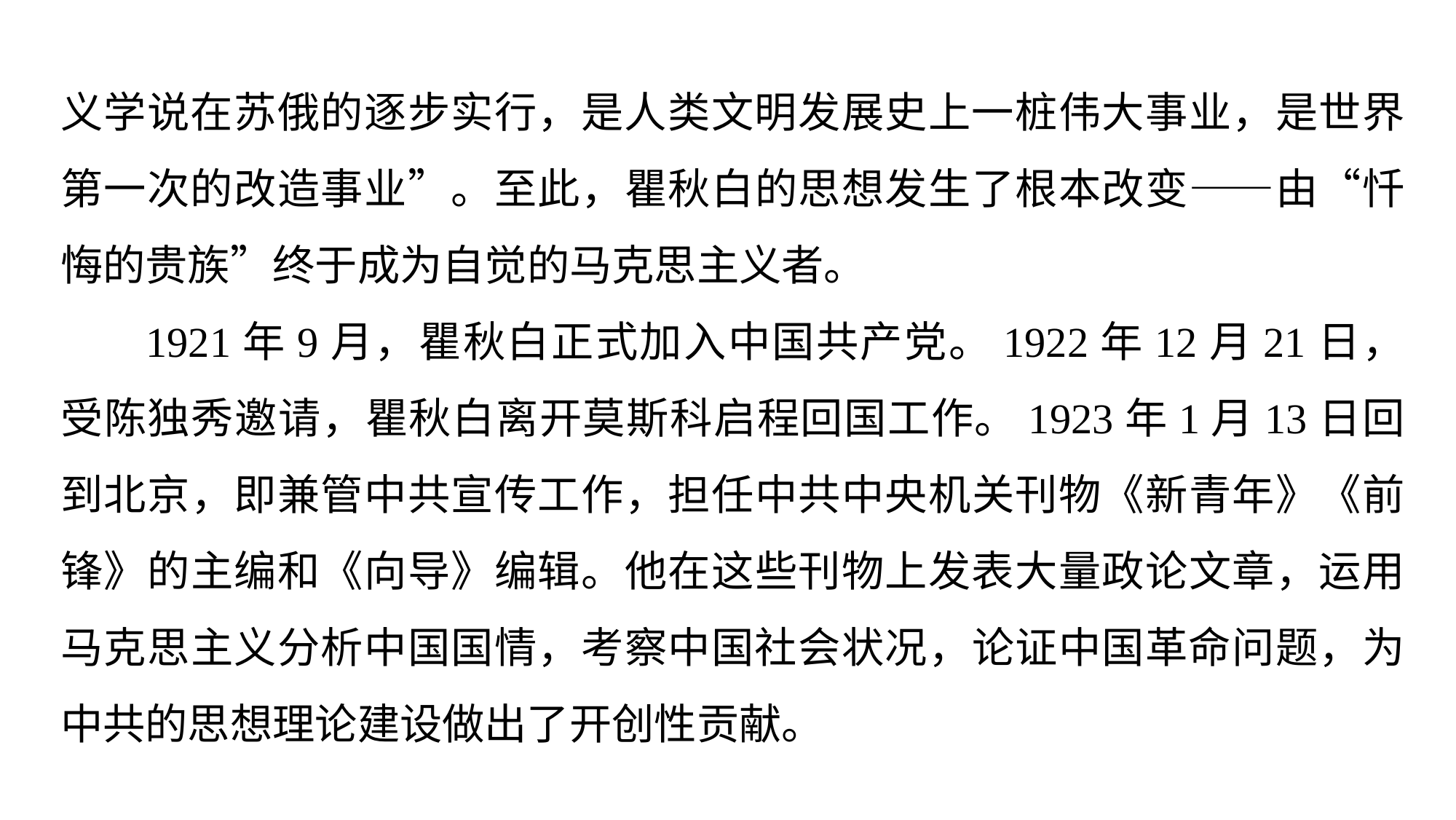

义学说在苏俄的逐步实行，是人类文明发展史上一桩伟大事业，是世界第一次的改造事业”。至此，瞿秋白的思想发生了根本改变——由“忏悔的贵族”终于成为自觉的马克思主义者。
1921年9月，瞿秋白正式加入中国共产党。1922年12月21日，受陈独秀邀请，瞿秋白离开莫斯科启程回国工作。1923年1月13日回到北京，即兼管中共宣传工作，担任中共中央机关刊物《新青年》《前锋》的主编和《向导》编辑。他在这些刊物上发表大量政论文章，运用马克思主义分析中国国情，考察中国社会状况，论证中国革命问题，为中共的思想理论建设做出了开创性贡献。